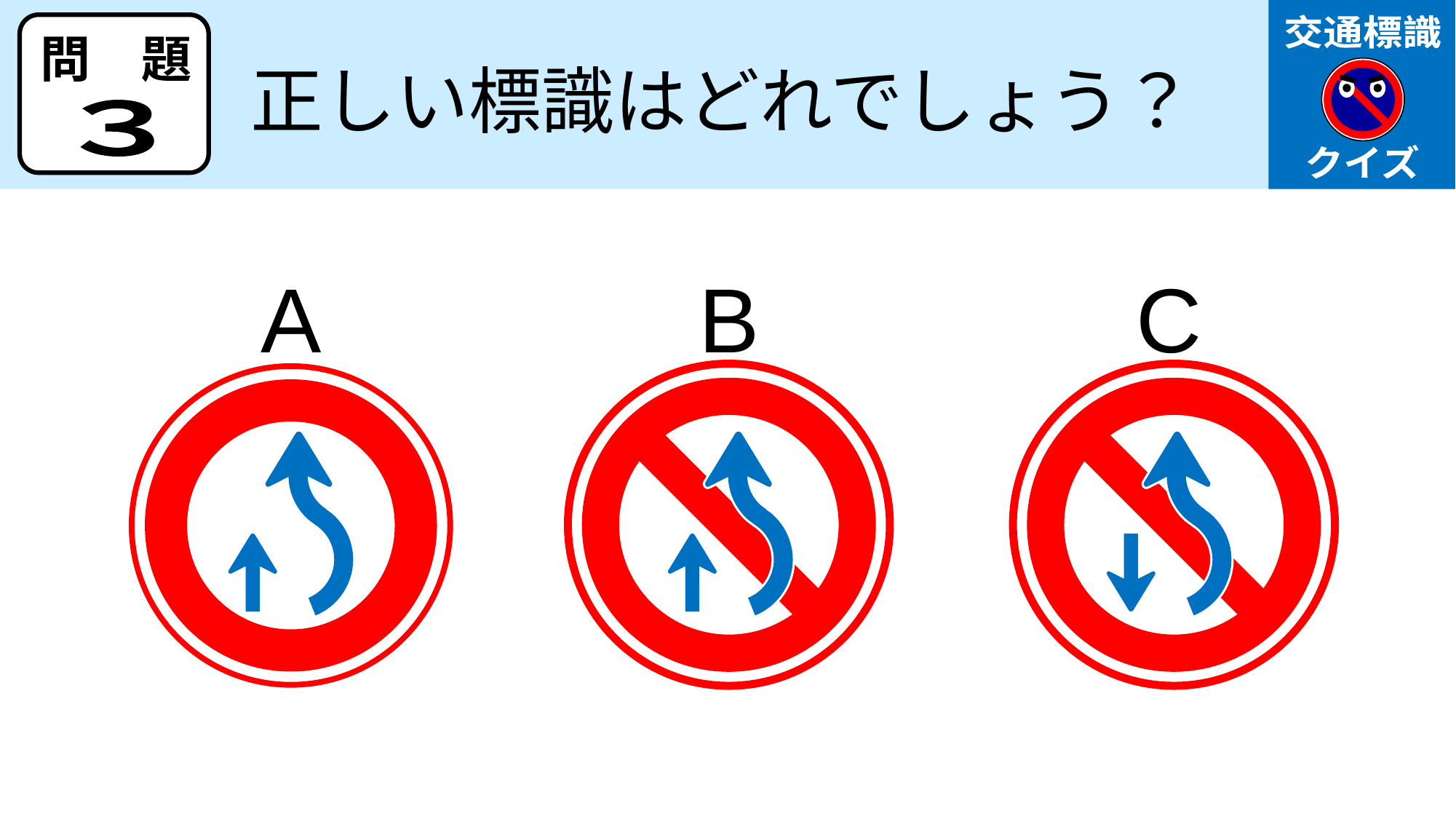

交通標識

クイズ

問　題
正しい標識はどれでしょう？
３
A
B
C